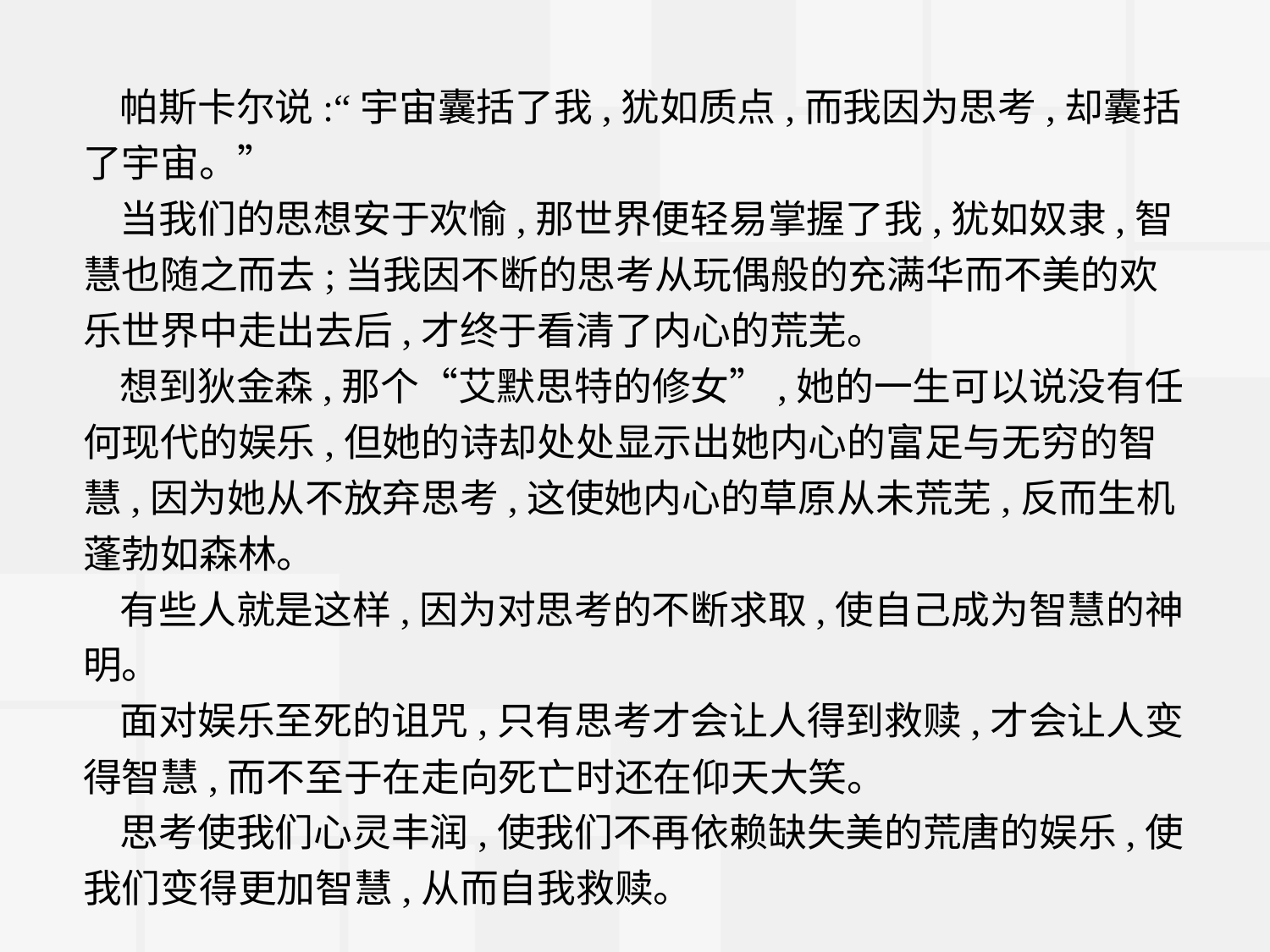

帕斯卡尔说:“宇宙囊括了我,犹如质点,而我因为思考,却囊括了宇宙。”
当我们的思想安于欢愉,那世界便轻易掌握了我,犹如奴隶,智慧也随之而去;当我因不断的思考从玩偶般的充满华而不美的欢乐世界中走出去后,才终于看清了内心的荒芜。
想到狄金森,那个“艾默思特的修女”,她的一生可以说没有任何现代的娱乐,但她的诗却处处显示出她内心的富足与无穷的智慧,因为她从不放弃思考,这使她内心的草原从未荒芜,反而生机蓬勃如森林。
有些人就是这样,因为对思考的不断求取,使自己成为智慧的神明。
面对娱乐至死的诅咒,只有思考才会让人得到救赎,才会让人变得智慧,而不至于在走向死亡时还在仰天大笑。
思考使我们心灵丰润,使我们不再依赖缺失美的荒唐的娱乐,使我们变得更加智慧,从而自我救赎。